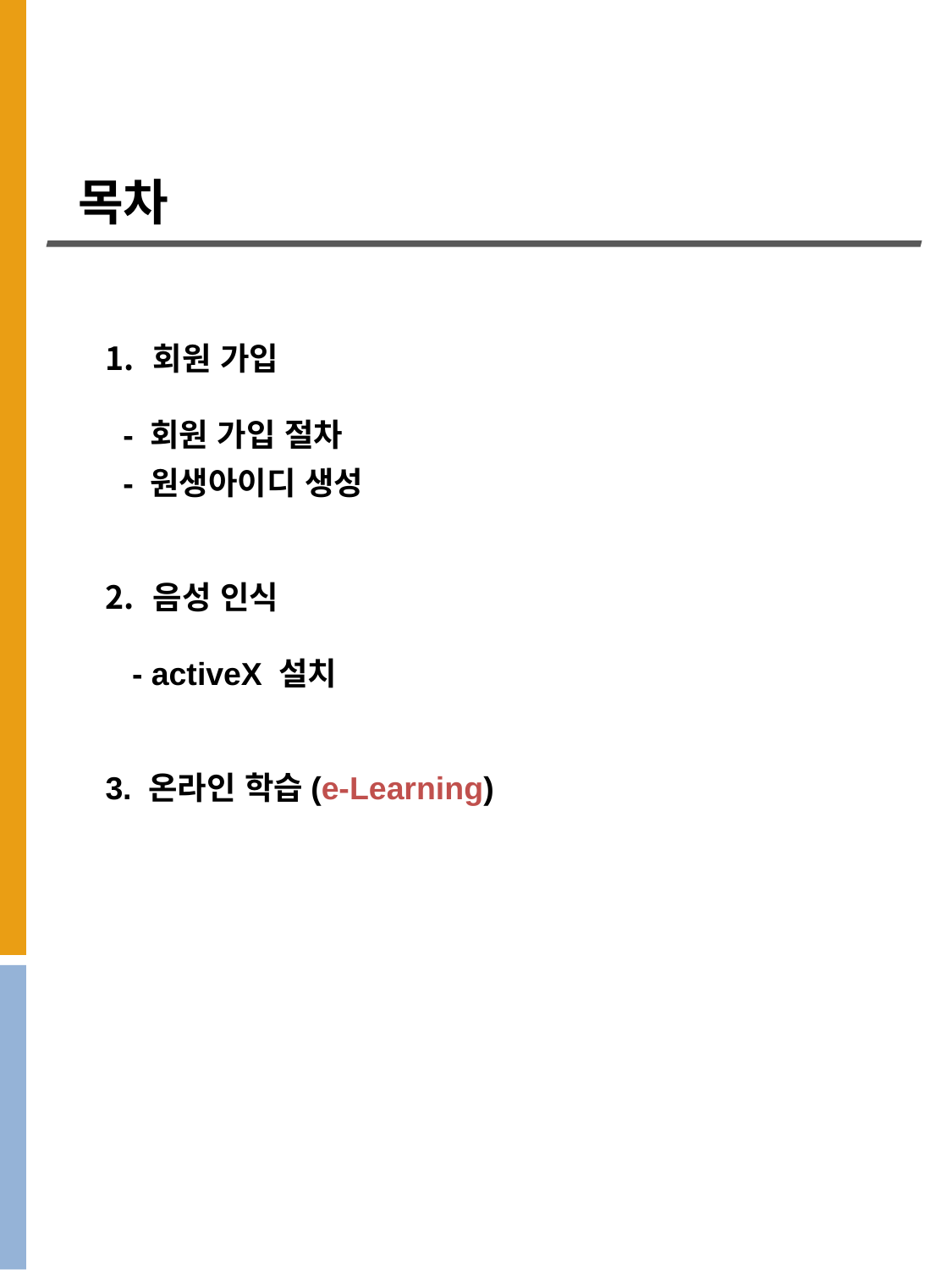

목차

회원 가입

  - 회원 가입 절차

  - 원생아이디 생성

음성 인식

   - activeX 설치

3. 온라인 학습(e-Learning)